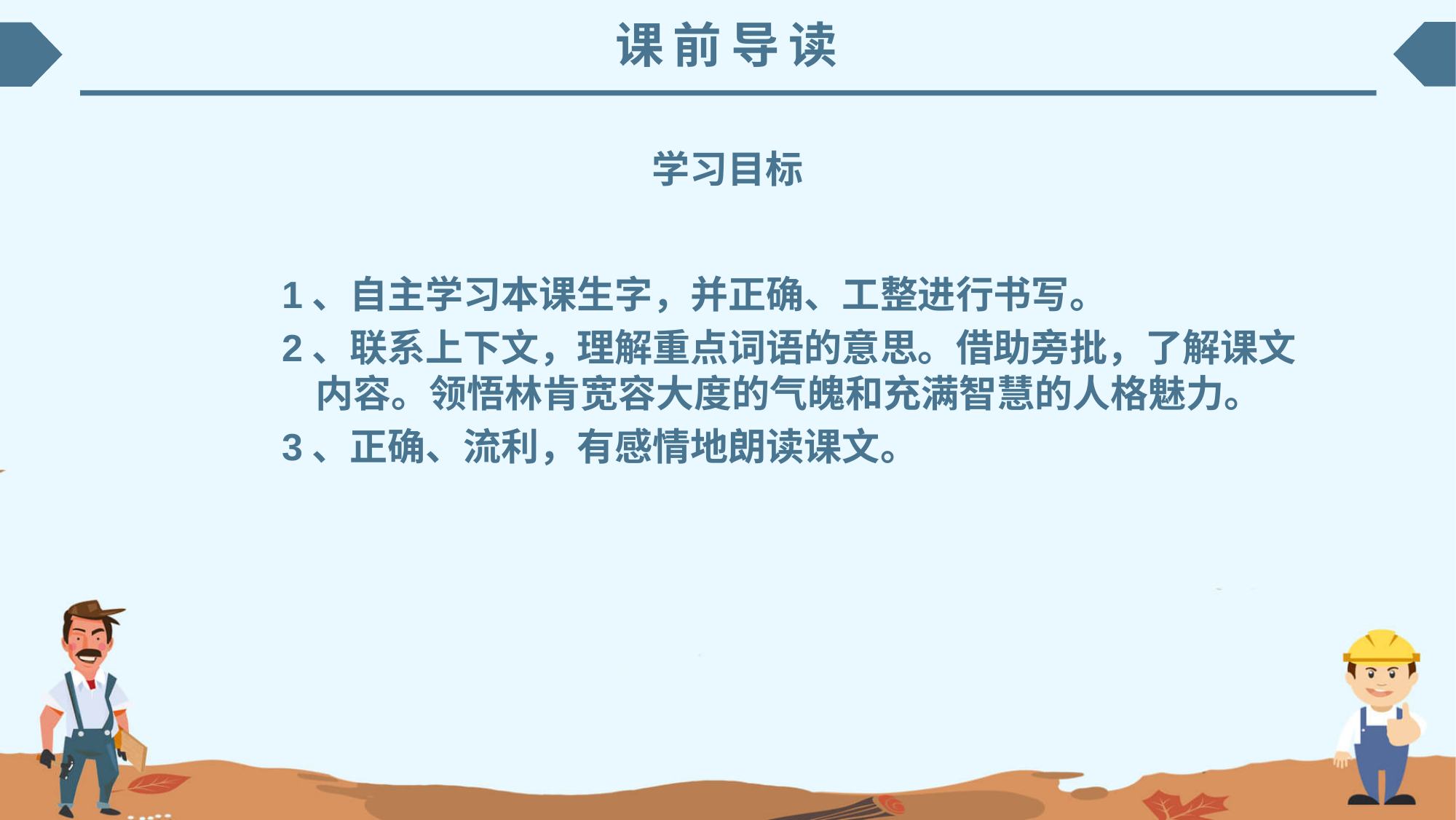

课前导读

学习目标
  1、自主学习本课生字，并正确、工整进行书写。
  2、联系上下文，理解重点词语的意思。借助旁批，了解课文内容。领悟林肯宽容大度的气魄和充满智慧的人格魅力。
  3、正确、流利，有感情地朗读课文。